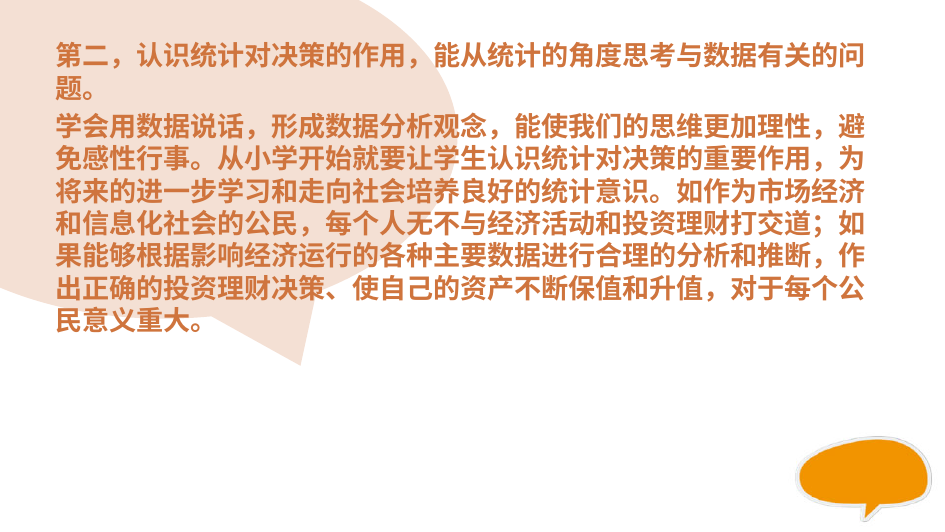

#
第二，认识统计对决策的作用，能从统计的角度思考与数据有关的问题。
学会用数据说话，形成数据分析观念，能使我们的思维更加理性，避免感性行事。从小学开始就要让学生认识统计对决策的重要作用，为将来的进一步学习和走向社会培养良好的统计意识。如作为市场经济和信息化社会的公民，每个人无不与经济活动和投资理财打交道；如果能够根据影响经济运行的各种主要数据进行合理的分析和推断，作出正确的投资理财决策、使自己的资产不断保值和升值，对于每个公民意义重大。